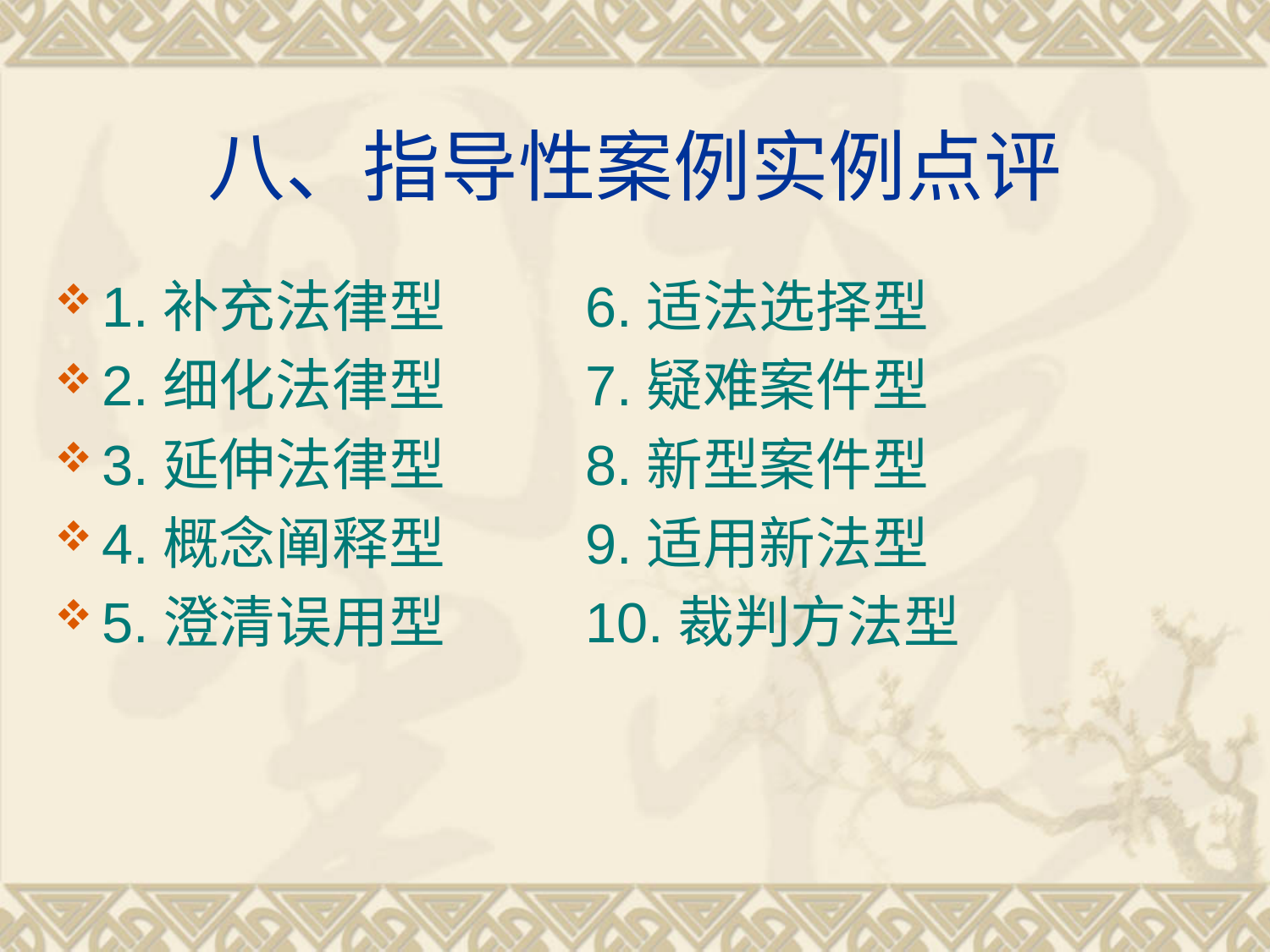

# 八、指导性案例实例点评
1.补充法律型          6.适法选择型
2.细化法律型          7.疑难案件型
3.延伸法律型          8.新型案件型
4.概念阐释型          9.适用新法型
5.澄清误用型          10.裁判方法型